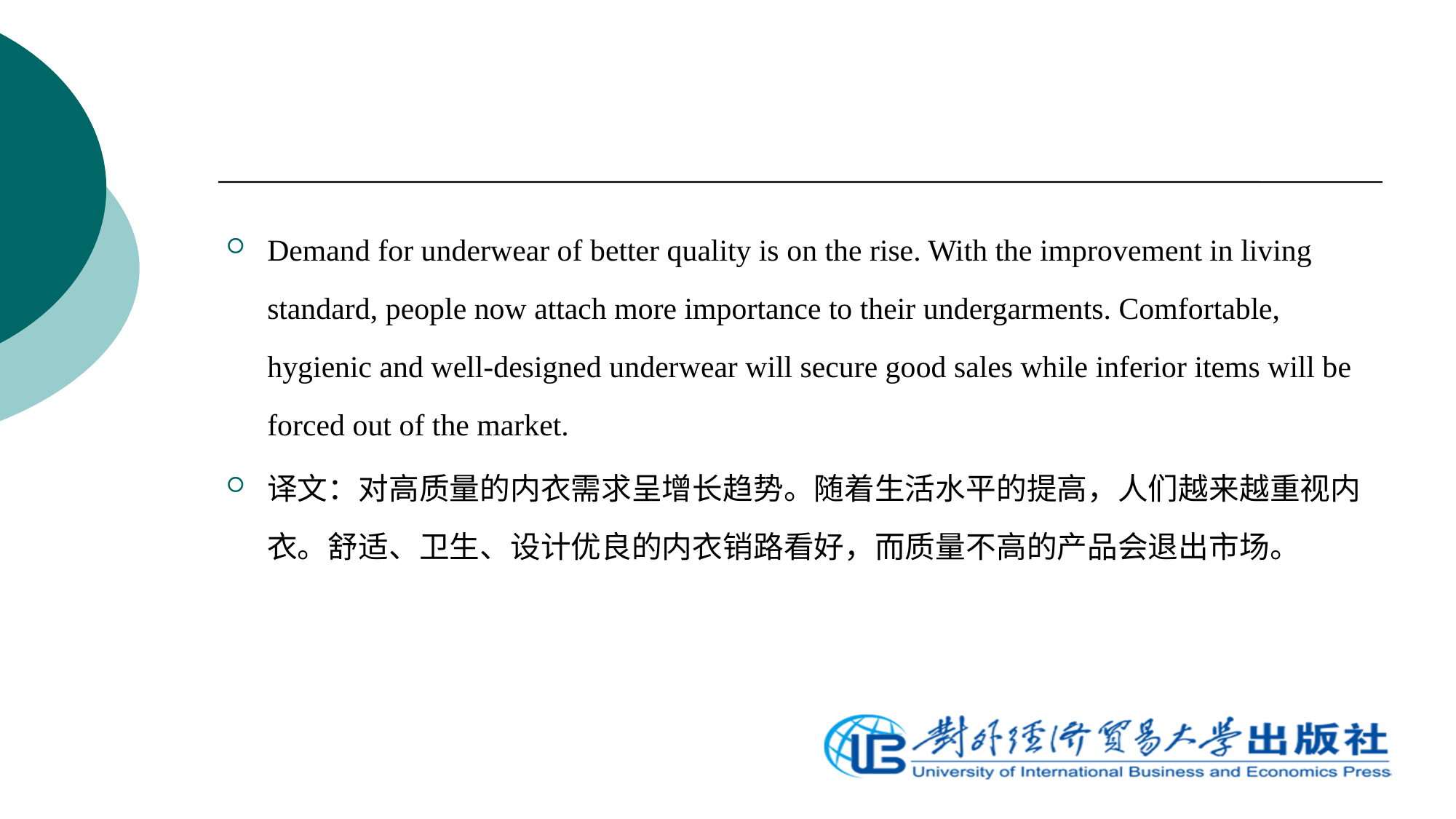

#
Demand for underwear of better quality is on the rise. With the improvement in living standard, people now attach more importance to their undergarments. Comfortable, hygienic and well-designed underwear will secure good sales while inferior items will be forced out of the market.
译文：对高质量的内衣需求呈增长趋势。随着生活水平的提高，人们越来越重视内衣。舒适、卫生、设计优良的内衣销路看好，而质量不高的产品会退出市场。